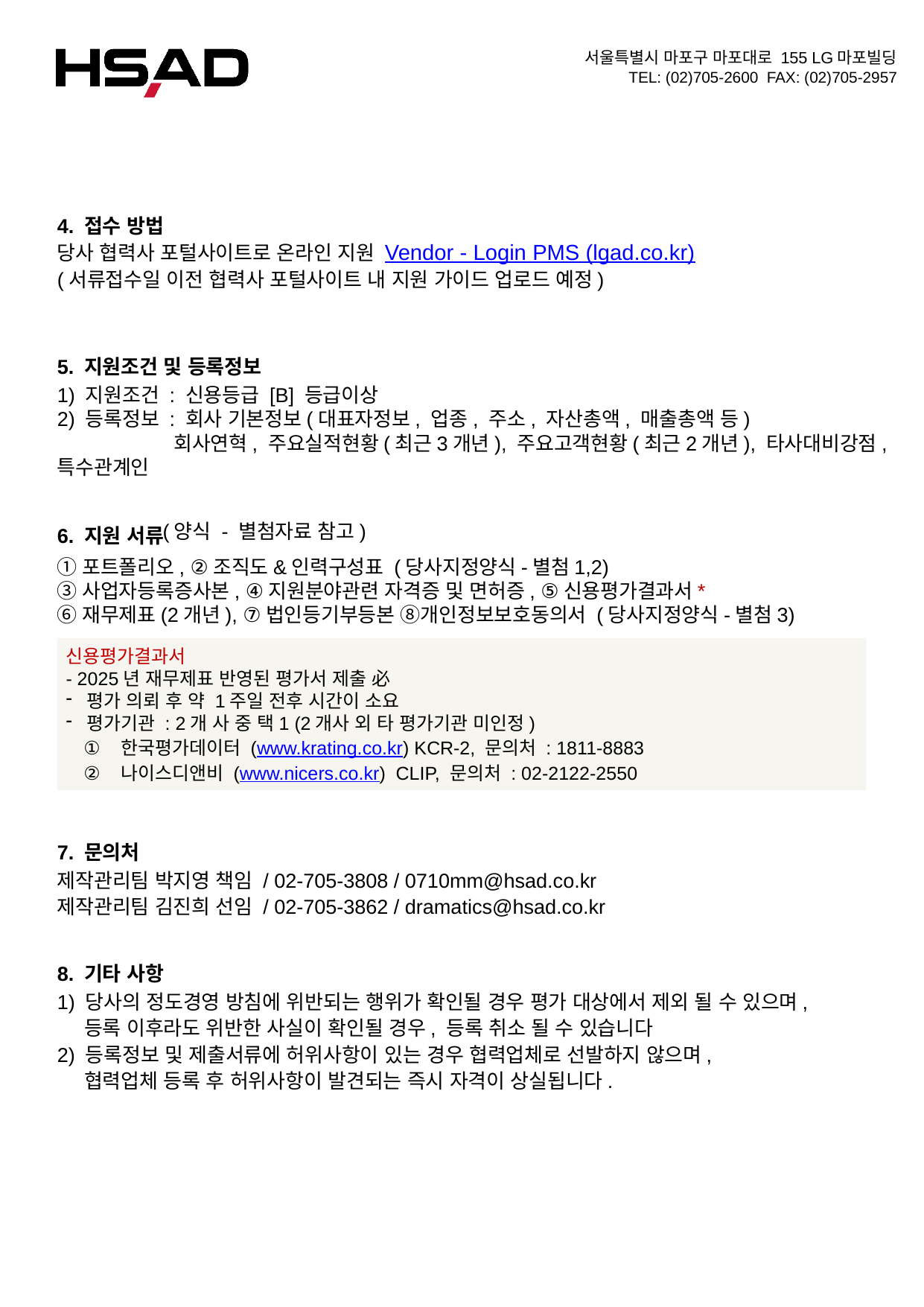

4. 접수 방법
당사 협력사 포털사이트로 온라인 지원 Vendor - Login PMS (lgad.co.kr)
(서류접수일 이전 협력사 포털사이트 내 지원 가이드 업로드 예정)
5. 지원조건 및 등록정보
1) 지원조건 : 신용등급 [B] 등급이상
2) 등록정보 : 회사 기본정보(대표자정보, 업종, 주소, 자산총액, 매출총액 등)
                    회사연혁, 주요실적현황(최근3개년), 주요고객현황(최근2개년), 타사대비강점, 특수관계인
6. 지원 서류
(양식 - 별첨자료 참고)
①포트폴리오, ②조직도&인력구성표 (당사지정양식-별첨1,2)
③사업자등록증사본, ④지원분야관련 자격증 및 면허증, ⑤신용평가결과서*
⑥재무제표(2개년), ⑦법인등기부등본 ⑧개인정보보호동의서 (당사지정양식-별첨3)

신용평가결과서
- 2025년 재무제표 반영된 평가서 제출 必
평가 의뢰 후 약 1주일 전후 시간이 소요
평가기관 : 2개 사 중 택1 (2개사 외 타 평가기관 미인정)
 한국평가데이터 (www.krating.co.kr) KCR-2, 문의처 : 1811-8883
 나이스디앤비 (www.nicers.co.kr)  CLIP, 문의처 : 02-2122-2550
7. 문의처
제작관리팀 박지영 책임 / 02-705-3808 / 0710mm@hsad.co.kr
제작관리팀 김진희 선임 / 02-705-3862 / dramatics@hsad.co.kr

8. 기타 사항
1) 당사의 정도경영 방침에 위반되는 행위가 확인될 경우 평가 대상에서 제외 될 수 있으며,
    등록 이후라도 위반한 사실이 확인될 경우, 등록 취소 될 수 있습니다
2) 등록정보 및 제출서류에 허위사항이 있는 경우 협력업체로 선발하지 않으며,
    협력업체 등록 후 허위사항이 발견되는 즉시 자격이 상실됩니다.